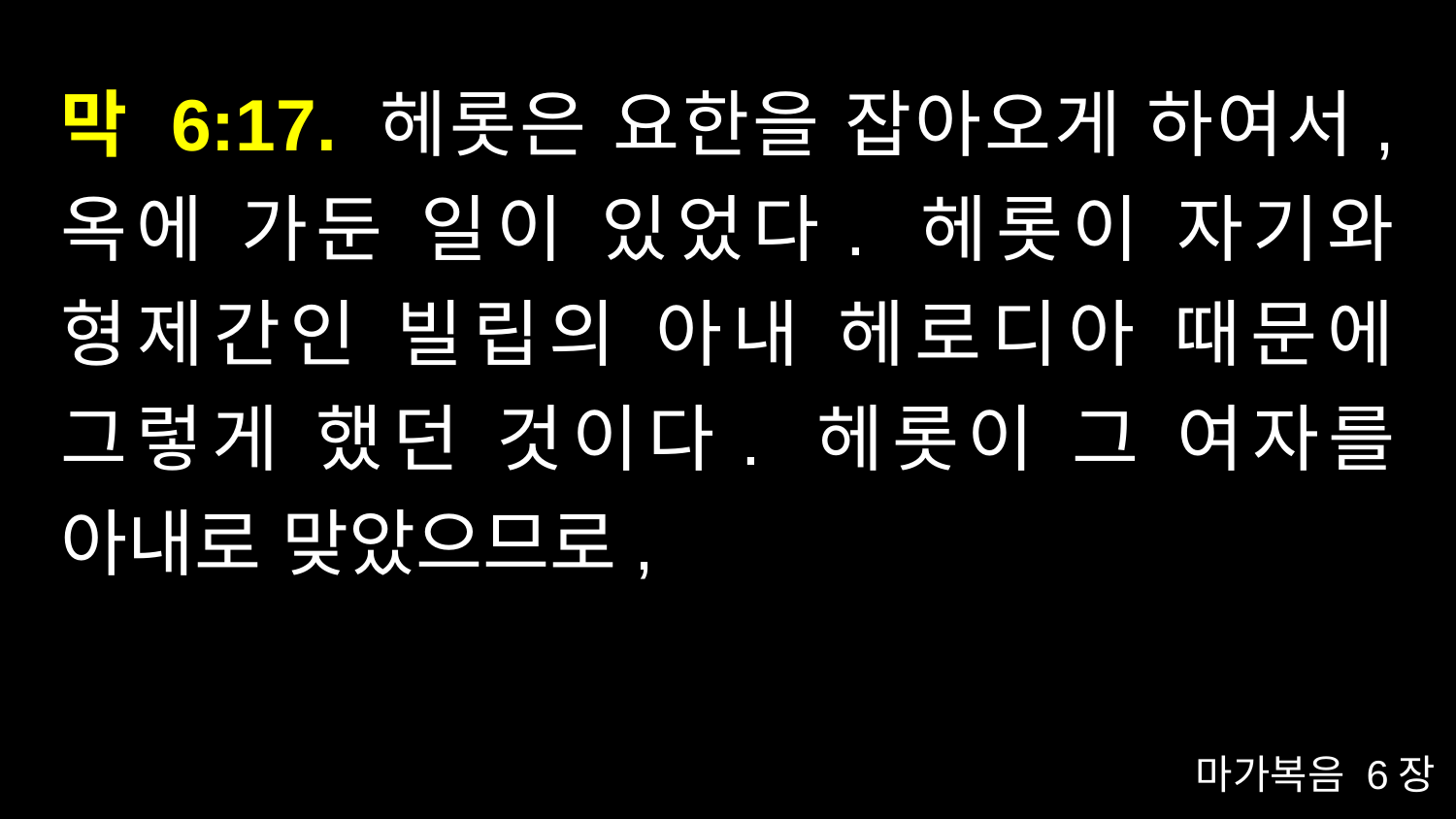

# 막 6:17. 헤롯은 요한을 잡아오게 하여서, 옥에 가둔 일이 있었다. 헤롯이 자기와 형제간인 빌립의 아내 헤로디아 때문에 그렇게 했던 것이다. 헤롯이 그 여자를 아내로 맞았으므로,
마가복음 6장